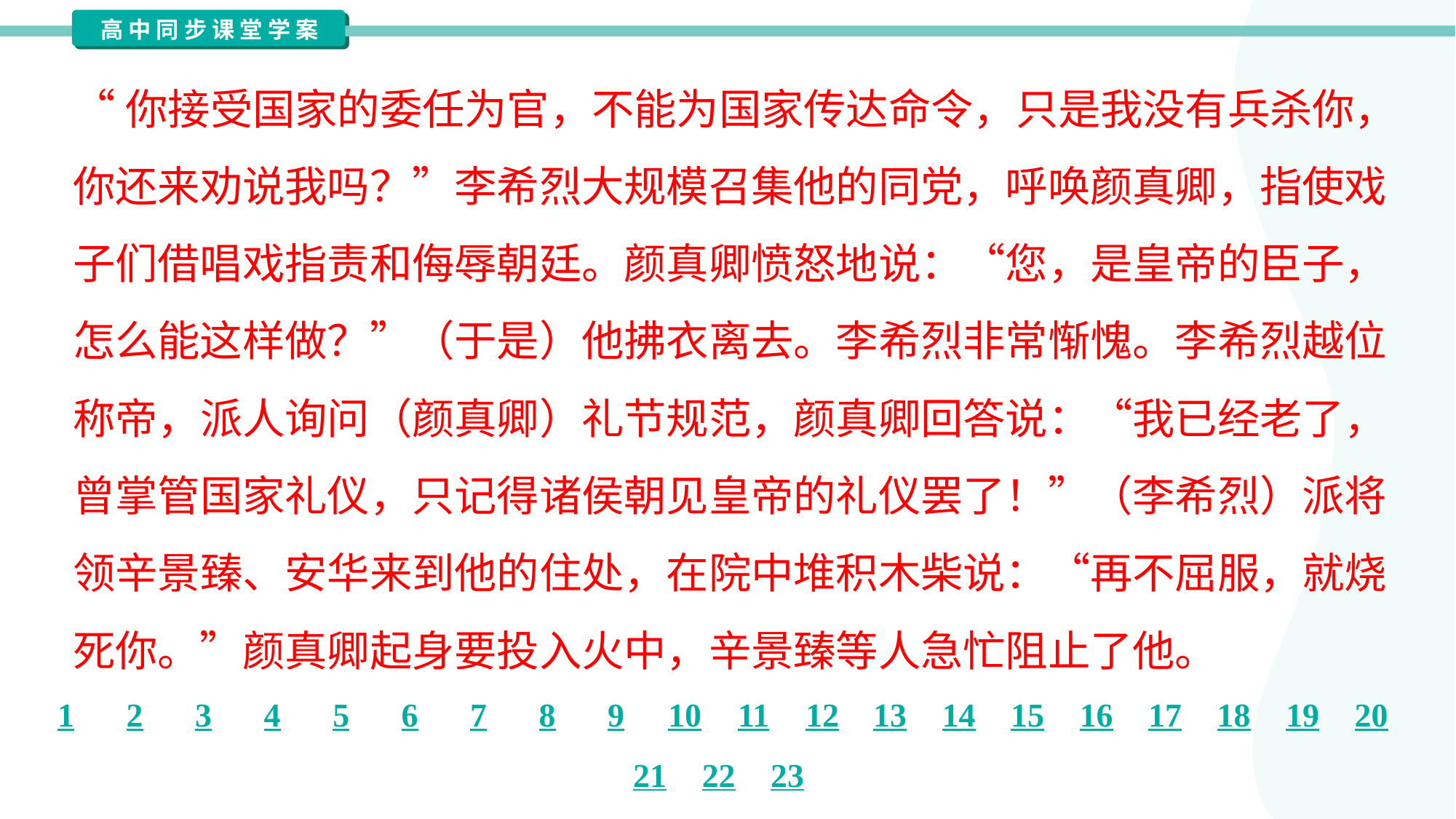

“你接受国家的委任为官，不能为国家传达命令，只是我没有兵杀你，
你还来劝说我吗？”李希烈大规模召集他的同党，呼唤颜真卿，指使戏
子们借唱戏指责和侮辱朝廷。颜真卿愤怒地说：“您，是皇帝的臣子，
怎么能这样做？”（于是）他拂衣离去。李希烈非常惭愧。李希烈越位
称帝，派人询问（颜真卿）礼节规范，颜真卿回答说：“我已经老了，
曾掌管国家礼仪，只记得诸侯朝见皇帝的礼仪罢了！”（李希烈）派将
领辛景臻、安华来到他的住处，在院中堆积木柴说：“再不屈服，就烧
死你。”颜真卿起身要投入火中，辛景臻等人急忙阻止了他。